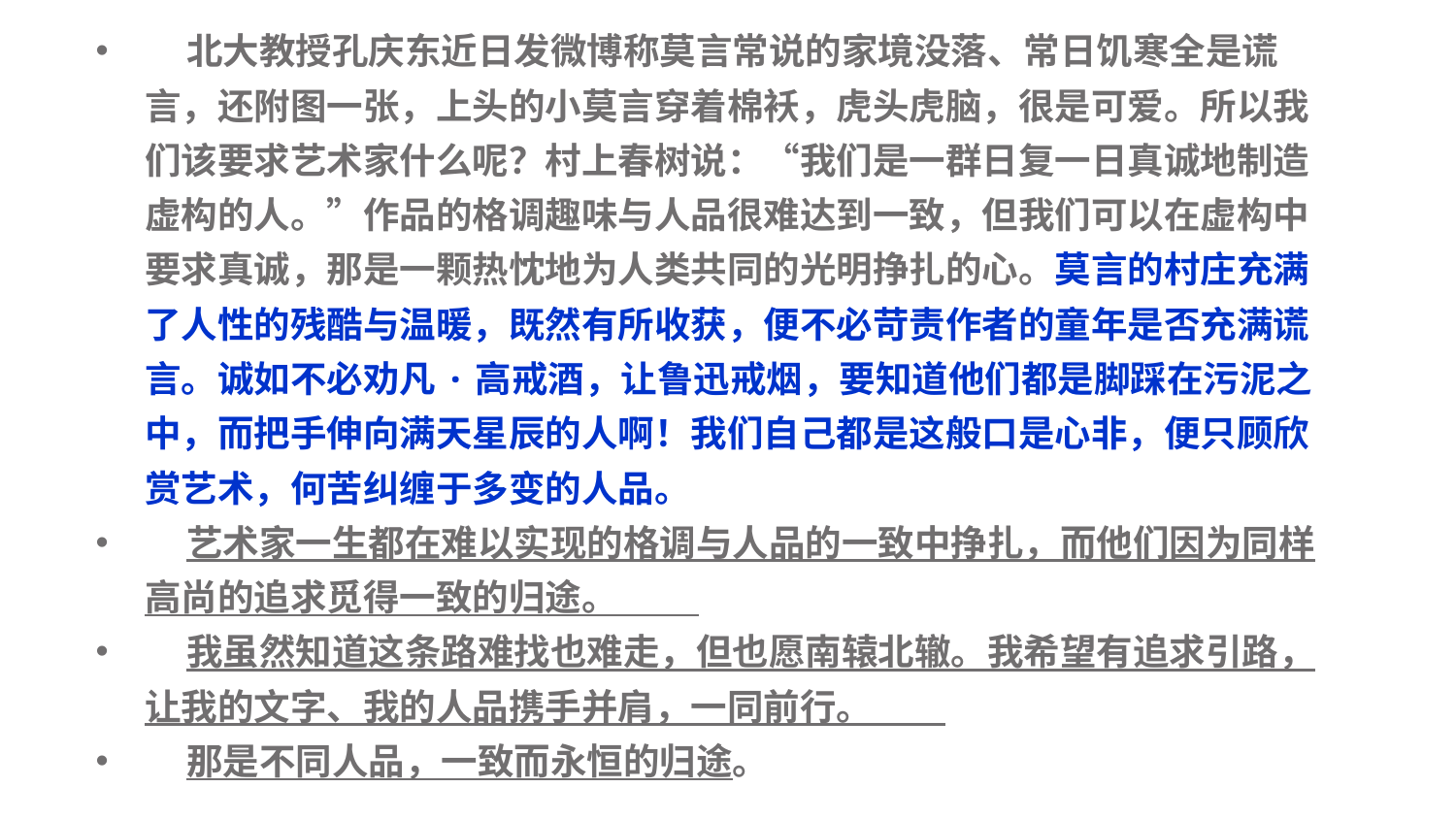

北大教授孔庆东近日发微博称莫言常说的家境没落、常日饥寒全是谎言，还附图一张，上头的小莫言穿着棉袄，虎头虎脑，很是可爱。所以我们该要求艺术家什么呢？村上春树说：“我们是一群日复一日真诚地制造虚构的人。”作品的格调趣味与人品很难达到一致，但我们可以在虚构中要求真诚，那是一颗热忱地为人类共同的光明挣扎的心。莫言的村庄充满了人性的残酷与温暖，既然有所收获，便不必苛责作者的童年是否充满谎言。诚如不必劝凡·高戒酒，让鲁迅戒烟，要知道他们都是脚踩在污泥之中，而把手伸向满天星辰的人啊！我们自己都是这般口是心非，便只顾欣赏艺术，何苦纠缠于多变的人品。
    艺术家一生都在难以实现的格调与人品的一致中挣扎，而他们因为同样高尚的追求觅得一致的归途。
    我虽然知道这条路难找也难走，但也愿南辕北辙。我希望有追求引路，让我的文字、我的人品携手并肩，一同前行。
    那是不同人品，一致而永恒的归途。